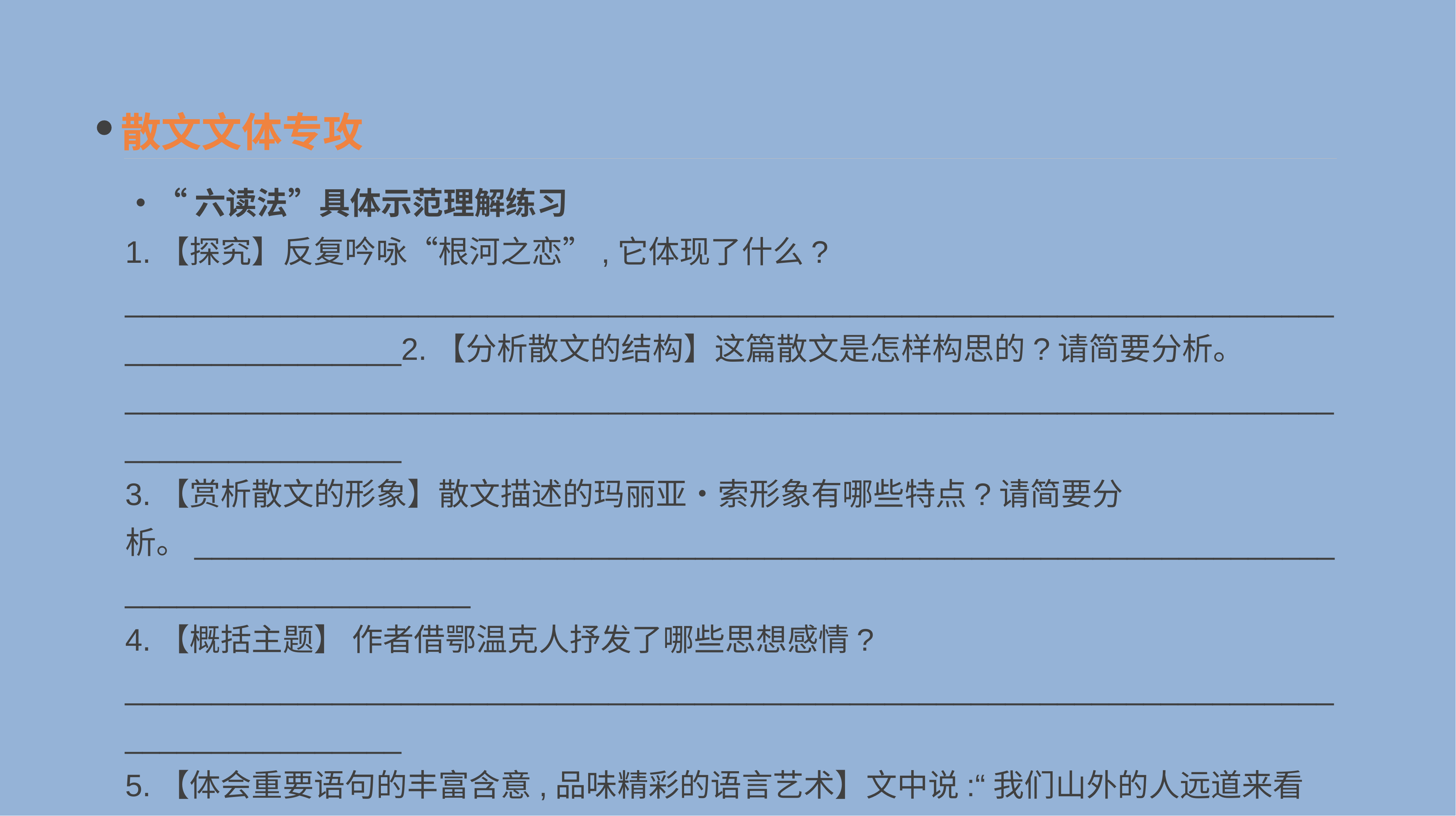

散文文体专攻

•“六读法”具体示范理解练习
1.【探究】反复吟咏“根河之恋”,它体现了什么?
______________________________________________________________________________________2.【分析散文的结构】这篇散文是怎样构思的?请简要分析。
______________________________________________________________________________________
3.【赏析散文的形象】散文描述的玛丽亚•索形象有哪些特点?请简要分析。______________________________________________________________________________________
4.【概括主题】 作者借鄂温克人抒发了哪些思想感情?
______________________________________________________________________________________
5.【体会重要语句的丰富含意,品味精彩的语言艺术】文中说:“我们山外的人远道来看山,原本住在山上的人却搬下了山。”这句话有怎样的含意?
______________________________________________________________________________________